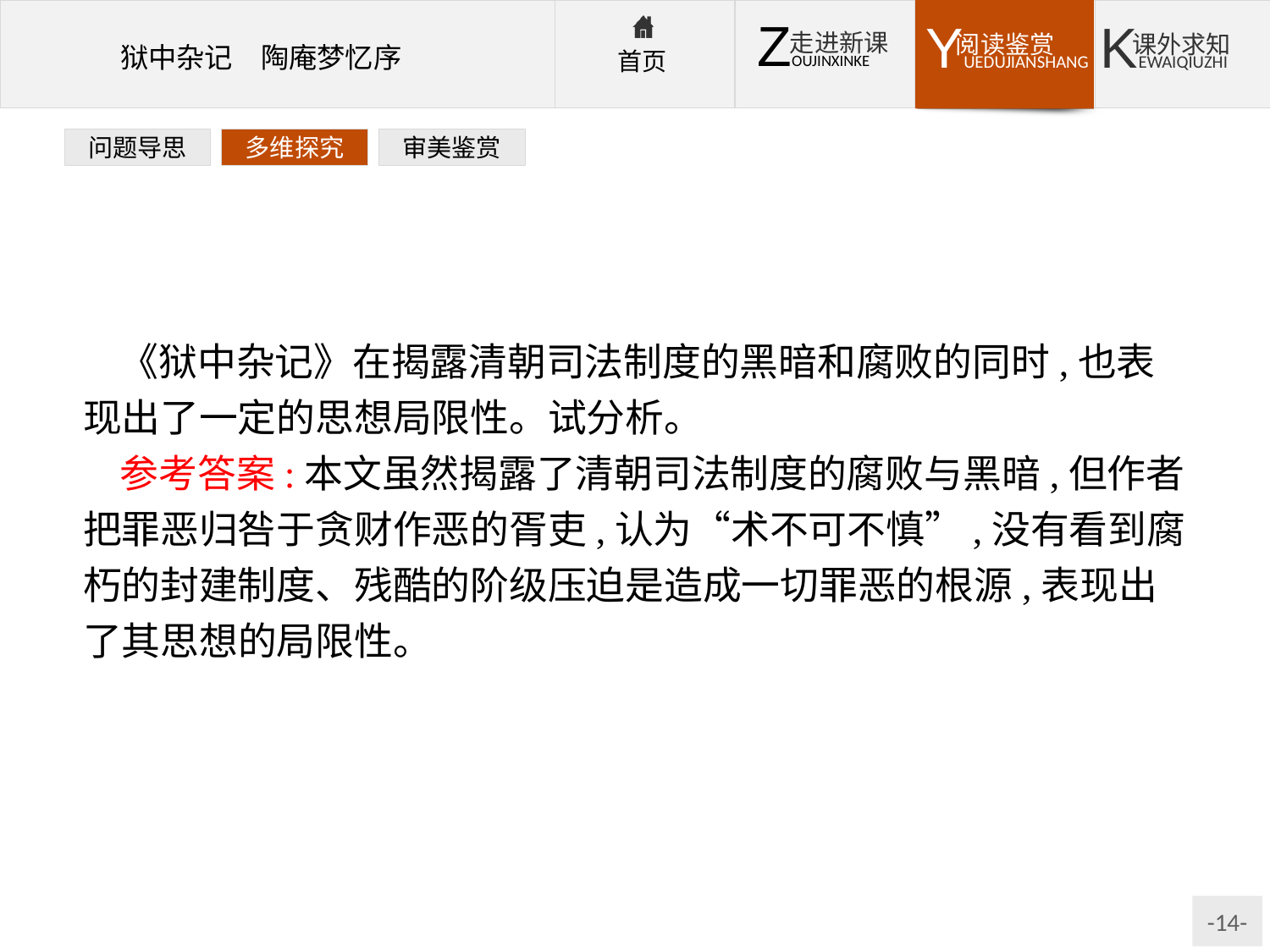

问题导思
多维探究
审美鉴赏
《狱中杂记》在揭露清朝司法制度的黑暗和腐败的同时,也表现出了一定的思想局限性。试分析。
参考答案:本文虽然揭露了清朝司法制度的腐败与黑暗,但作者把罪恶归咎于贪财作恶的胥吏,认为“术不可不慎”,没有看到腐朽的封建制度、残酷的阶级压迫是造成一切罪恶的根源,表现出了其思想的局限性。